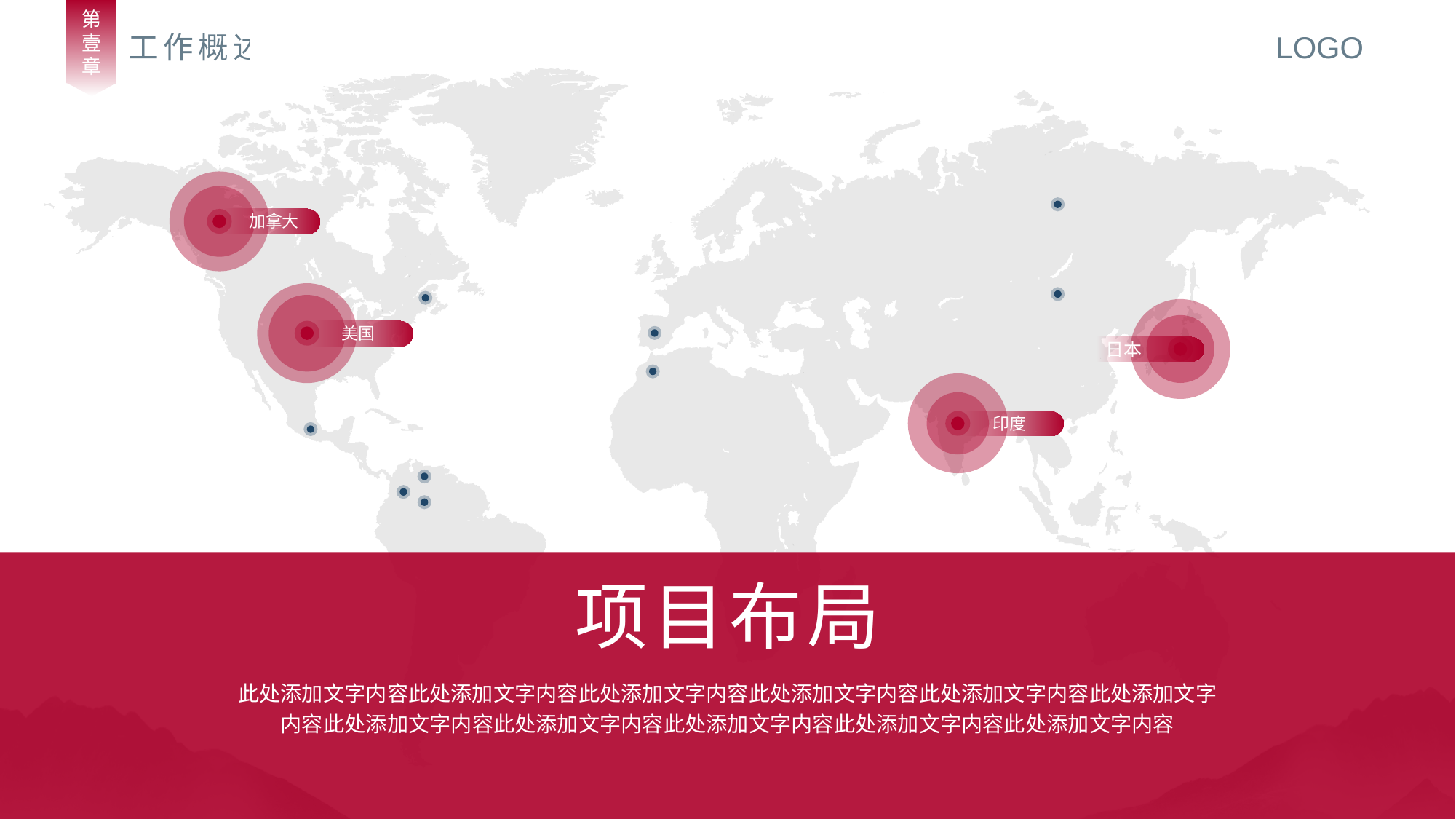

第
壹
章
工作概述
LOGO

加拿大

美国

日本

印度

项目布局
此处添加文字内容此处添加文字内容此处添加文字内容此处添加文字内容此处添加文字内容此处添加文字内容此处添加文字内容此处添加文字内容此处添加文字内容此处添加文字内容此处添加文字内容